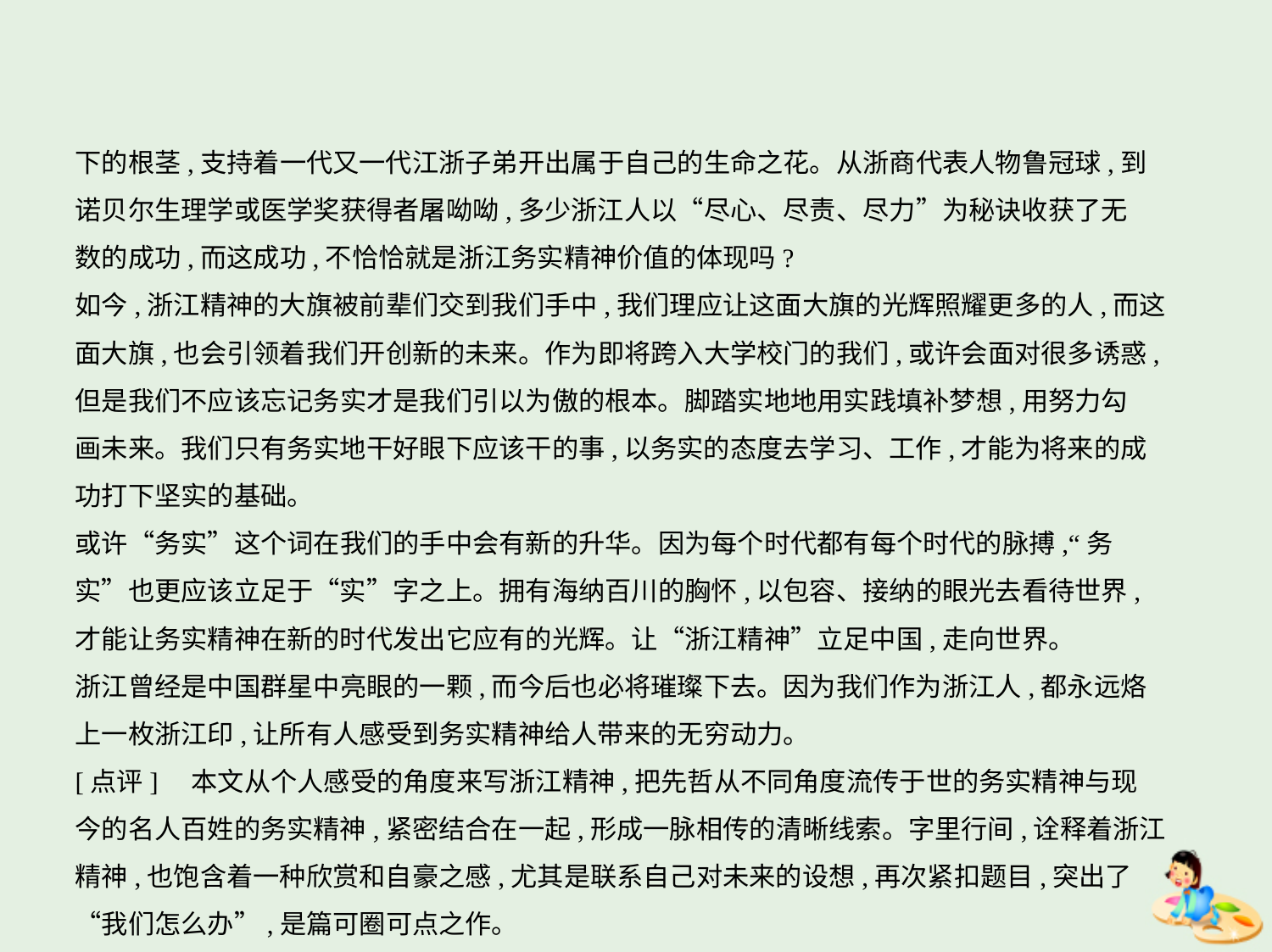

下的根茎,支持着一代又一代江浙子弟开出属于自己的生命之花。从浙商代表人物鲁冠球,到
诺贝尔生理学或医学奖获得者屠呦呦,多少浙江人以“尽心、尽责、尽力”为秘诀收获了无
数的成功,而这成功,不恰恰就是浙江务实精神价值的体现吗?
如今,浙江精神的大旗被前辈们交到我们手中,我们理应让这面大旗的光辉照耀更多的人,而这
面大旗,也会引领着我们开创新的未来。作为即将跨入大学校门的我们,或许会面对很多诱惑,
但是我们不应该忘记务实才是我们引以为傲的根本。脚踏实地地用实践填补梦想,用努力勾
画未来。我们只有务实地干好眼下应该干的事,以务实的态度去学习、工作,才能为将来的成
功打下坚实的基础。
或许“务实”这个词在我们的手中会有新的升华。因为每个时代都有每个时代的脉搏,“务
实”也更应该立足于“实”字之上。拥有海纳百川的胸怀,以包容、接纳的眼光去看待世界,
才能让务实精神在新的时代发出它应有的光辉。让“浙江精神”立足中国,走向世界。
浙江曾经是中国群星中亮眼的一颗,而今后也必将璀璨下去。因为我们作为浙江人,都永远烙
上一枚浙江印,让所有人感受到务实精神给人带来的无穷动力。
[点评]　本文从个人感受的角度来写浙江精神,把先哲从不同角度流传于世的务实精神与现
今的名人百姓的务实精神,紧密结合在一起,形成一脉相传的清晰线索。字里行间,诠释着浙江
精神,也饱含着一种欣赏和自豪之感,尤其是联系自己对未来的设想,再次紧扣题目,突出了
“我们怎么办”,是篇可圈可点之作。